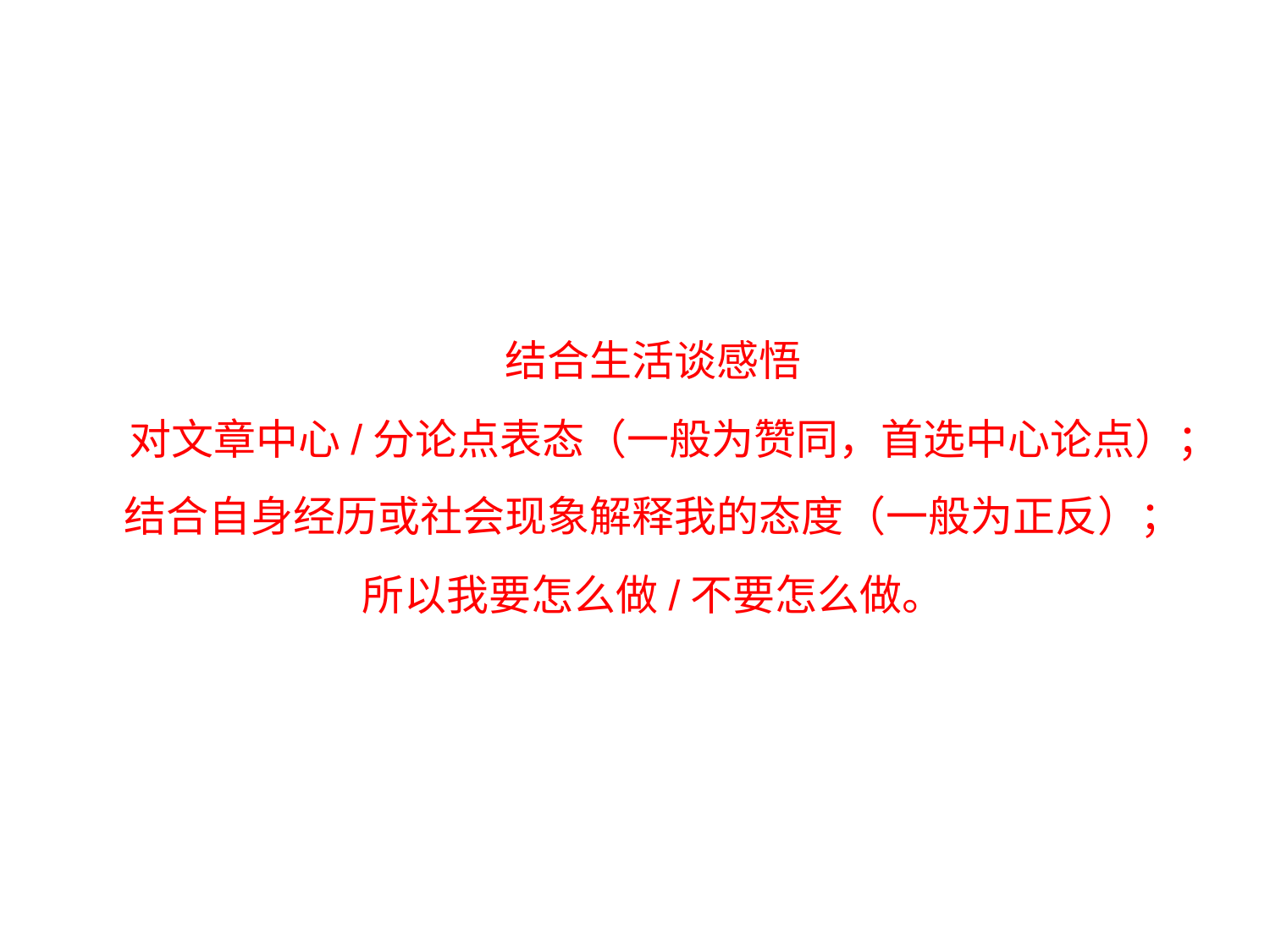

结合生活谈感悟
对文章中心/分论点表态（一般为赞同，首选中心论点）；
结合自身经历或社会现象解释我的态度（一般为正反）；
所以我要怎么做/不要怎么做。